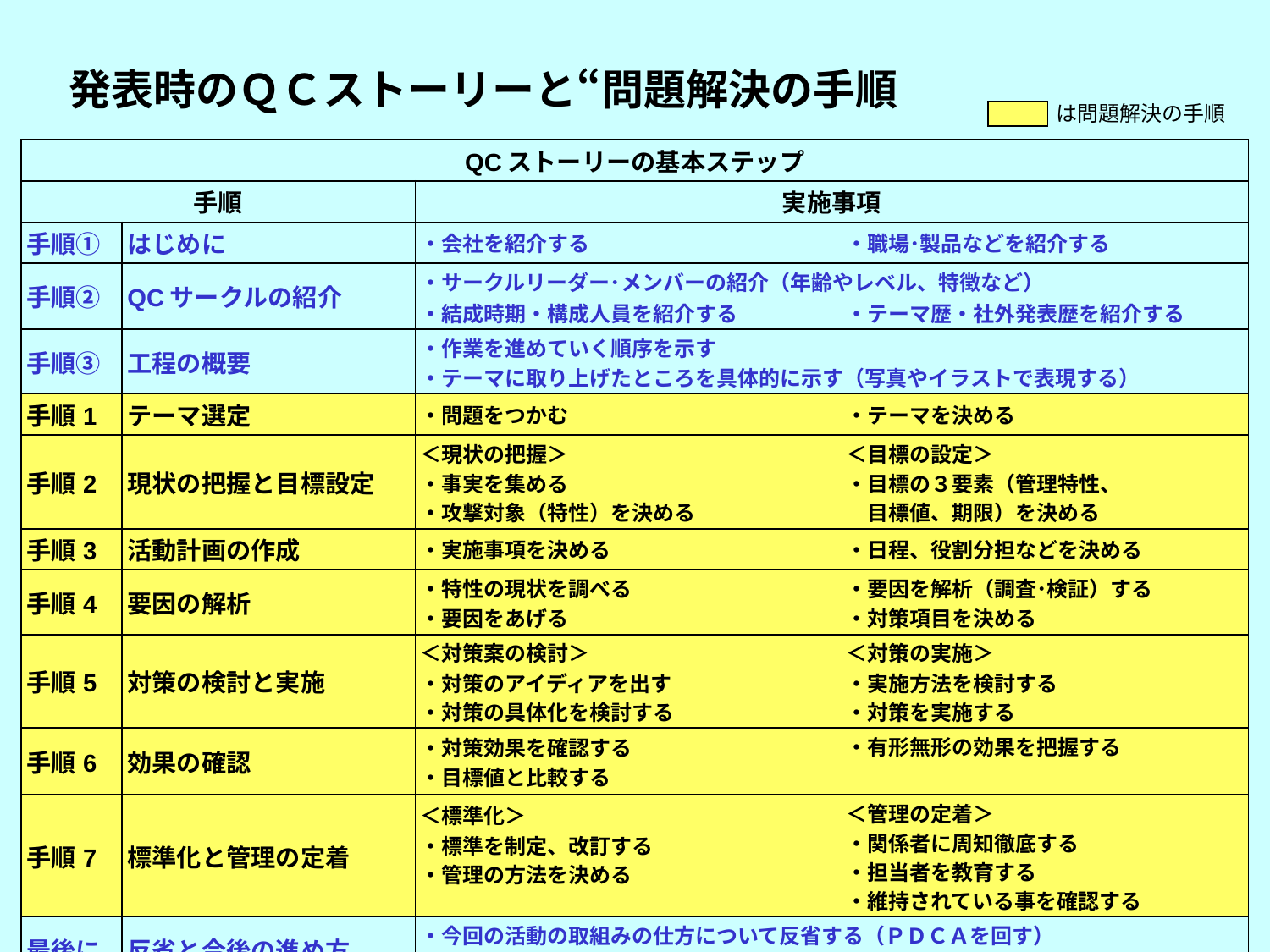

発表時のＱＣストーリーと“問題解決の手順
は問題解決の手順

| QCストーリーの基本ステップ |  |  |  |
| --- | --- | --- | --- |
| 手順 |  | 実施事項 |  |
| 手順① | はじめに | ・会社を紹介する | ・職場･製品などを紹介する |
| 手順② | QCサークルの紹介 | ・サークルリーダー･メンバーの紹介（年齢やレベル、特徴など） |  |
|  |  | ・結成時期・構成人員を紹介する | ・テーマ歴・社外発表歴を紹介する |
| 手順③ | 工程の概要 | ・作業を進めていく順序を示す ・テーマに取り上げたところを具体的に示す（写真やイラストで表現する） |  |
| 手順1 | テーマ選定 | ・問題をつかむ | ・テーマを決める |
| 手順2 | 現状の把握と目標設定 | ＜現状の把握＞ ・事実を集める ・攻撃対象（特性）を決める | ＜目標の設定＞ ・目標の３要素（管理特性、 　目標値、期限）を決める |
| 手順3 | 活動計画の作成 | ・実施事項を決める | ・日程、役割分担などを決める |
| 手順4 | 要因の解析 | ・特性の現状を調べる ・要因をあげる | ・要因を解析（調査･検証）する ・対策項目を決める |
| 手順5 | 対策の検討と実施 | ＜対策案の検討＞ ・対策のアイディアを出す ・対策の具体化を検討する | ＜対策の実施＞ ・実施方法を検討する ・対策を実施する |
| 手順6 | 効果の確認 | ・対策効果を確認する ・目標値と比較する | ・有形無形の効果を把握する |
| 手順7 | 標準化と管理の定着 | ＜標準化＞ ・標準を制定、改訂する ・管理の方法を決める | ＜管理の定着＞ ・関係者に周知徹底する ・担当者を教育する ・維持されている事を確認する |
| 最後に | 反省と今後の進め方 | ・今回の活動の取組みの仕方について反省する（ＰＤＣＡを回す） ・反省を次回の活動に活かす（合言葉も入れる） |  |